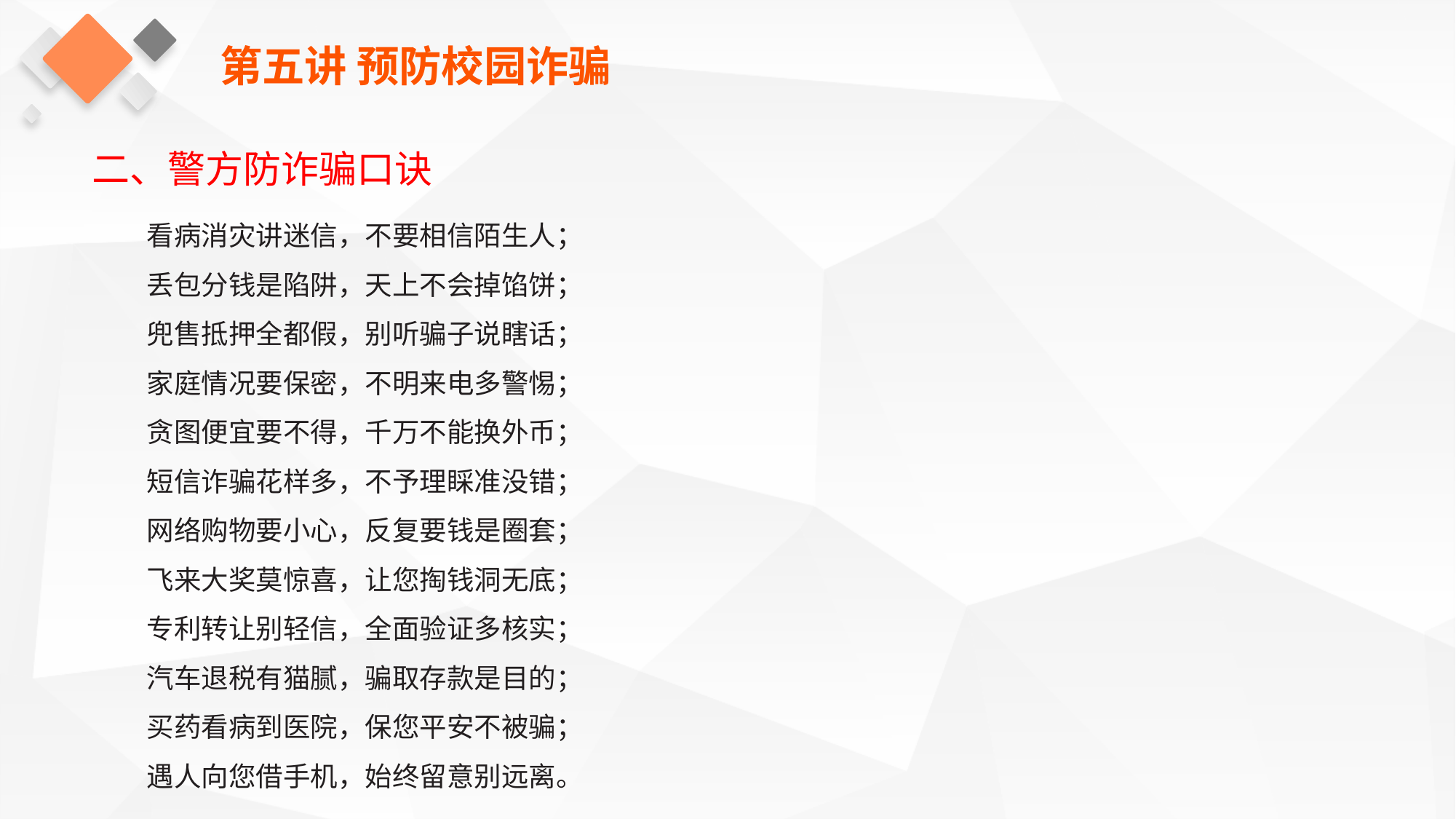

第五讲 预防校园诈骗
二、警方防诈骗口诀
看病消灾讲迷信，不要相信陌生人；
丢包分钱是陷阱，天上不会掉馅饼；
兜售抵押全都假，别听骗子说瞎话；
家庭情况要保密，不明来电多警惕；
贪图便宜要不得，千万不能换外币；
短信诈骗花样多，不予理睬准没错；
网络购物要小心，反复要钱是圈套；
飞来大奖莫惊喜，让您掏钱洞无底；
专利转让别轻信，全面验证多核实；
汽车退税有猫腻，骗取存款是目的；
买药看病到医院，保您平安不被骗；
遇人向您借手机，始终留意别远离。